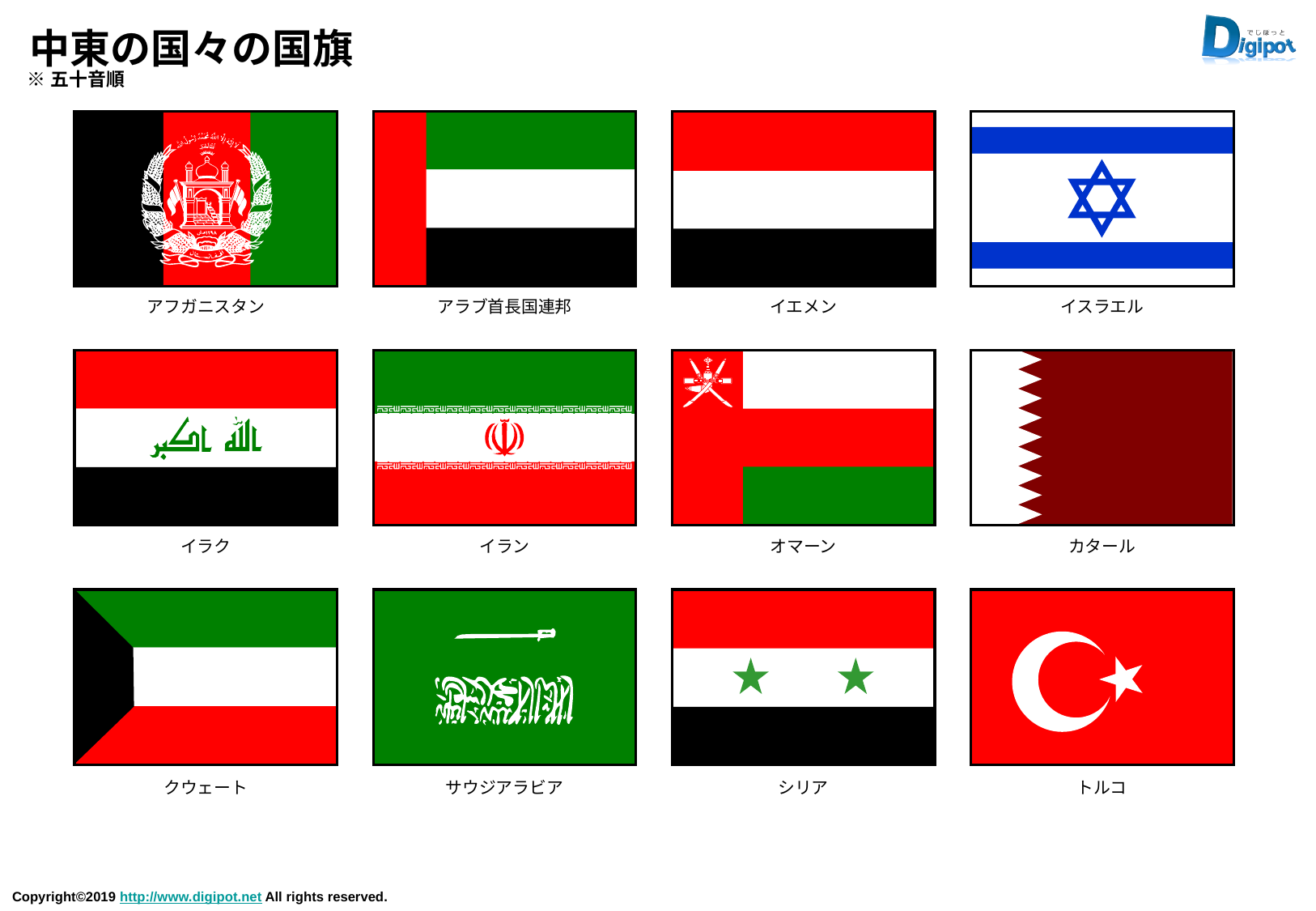

# 中東の国々の国旗
※五十音順

アフガニスタン
アラブ首長国連邦
イエメン
イスラエル

イラク
イラン
オマーン
カタール

クウェート
サウジアラビア
シリア
トルコ